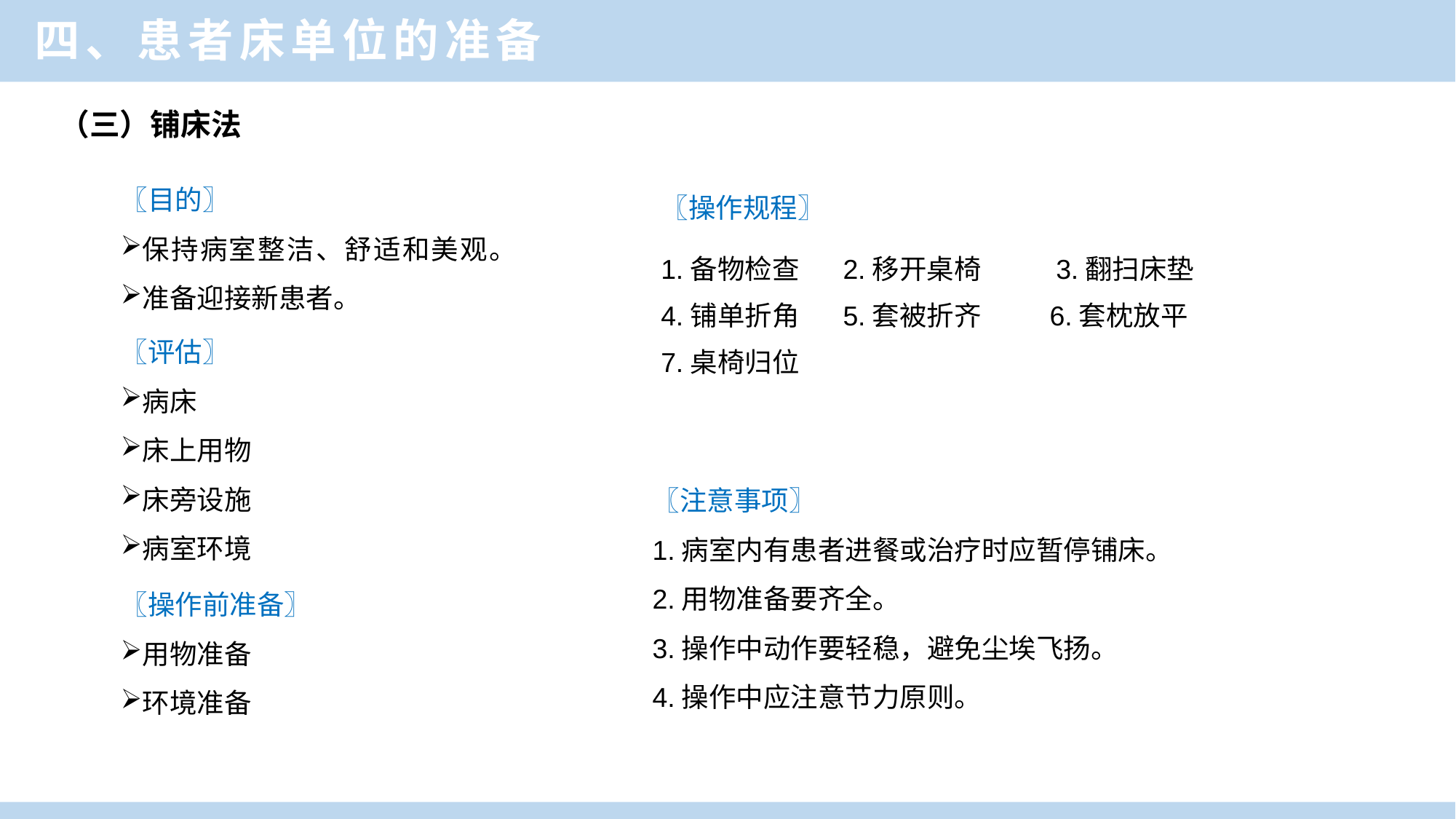

四、患者床单位的准备
（三）铺床法
〖目的〗
保持病室整洁、舒适和美观。
准备迎接新患者。
〖操作规程〗
1.备物检查      2.移开桌椅           3.翻扫床垫
4.铺单折角      5.套被折齐          6.套枕放平
7.桌椅归位
〖评估〗
病床
床上用物
床旁设施
病室环境
〖注意事项〗
1.病室内有患者进餐或治疗时应暂停铺床。
2.用物准备要齐全。
3.操作中动作要轻稳，避免尘埃飞扬。
4.操作中应注意节力原则。
〖操作前准备〗
用物准备
环境准备